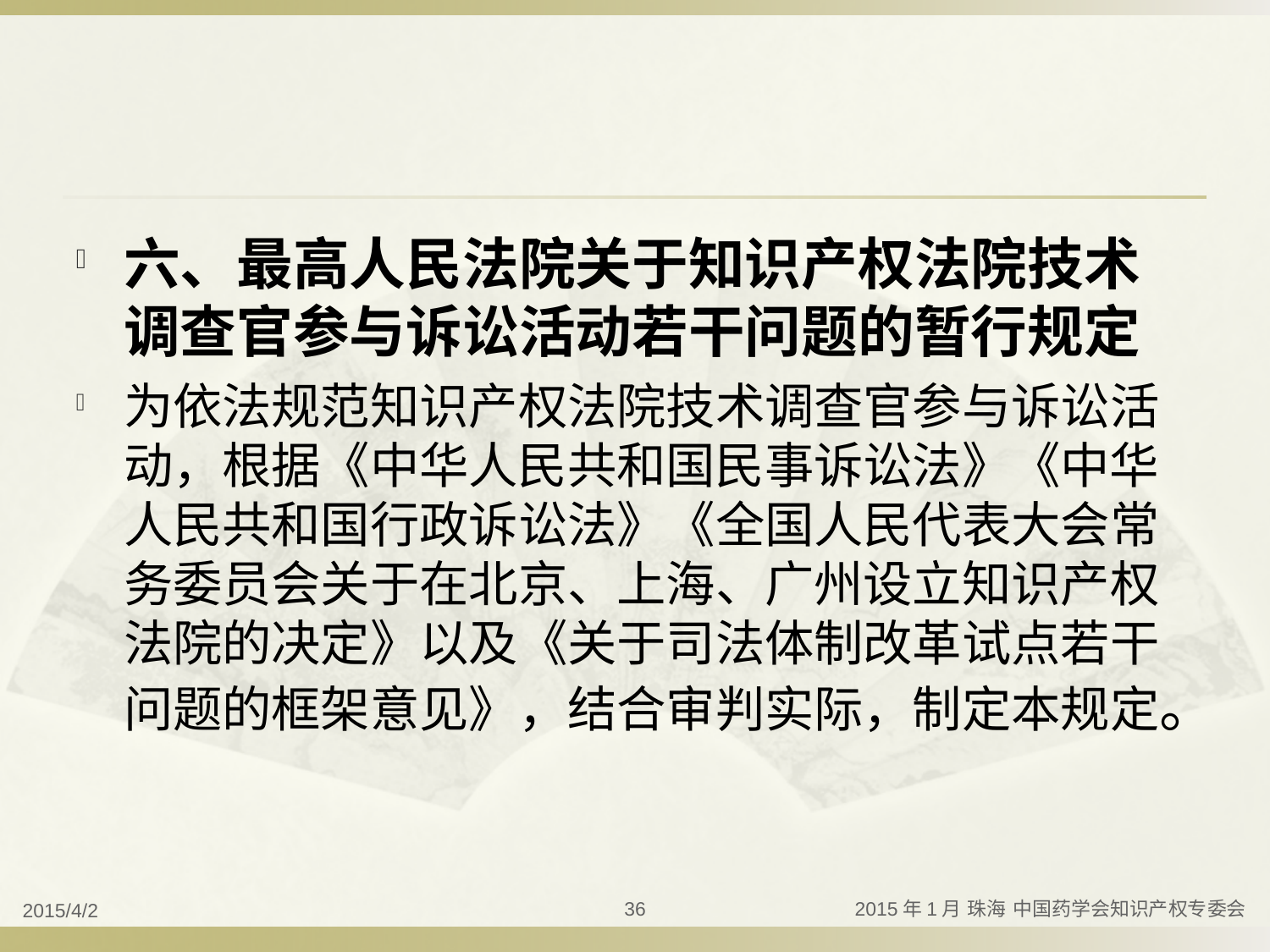

#
六、最高人民法院关于知识产权法院技术调查官参与诉讼活动若干问题的暂行规定
为依法规范知识产权法院技术调查官参与诉讼活动，根据《中华人民共和国民事诉讼法》《中华人民共和国行政诉讼法》《全国人民代表大会常务委员会关于在北京、上海、广州设立知识产权法院的决定》以及《关于司法体制改革试点若干问题的框架意见》，结合审判实际，制定本规定。

2015/4/2
36
2015年1月 珠海 中国药学会知识产权专委会